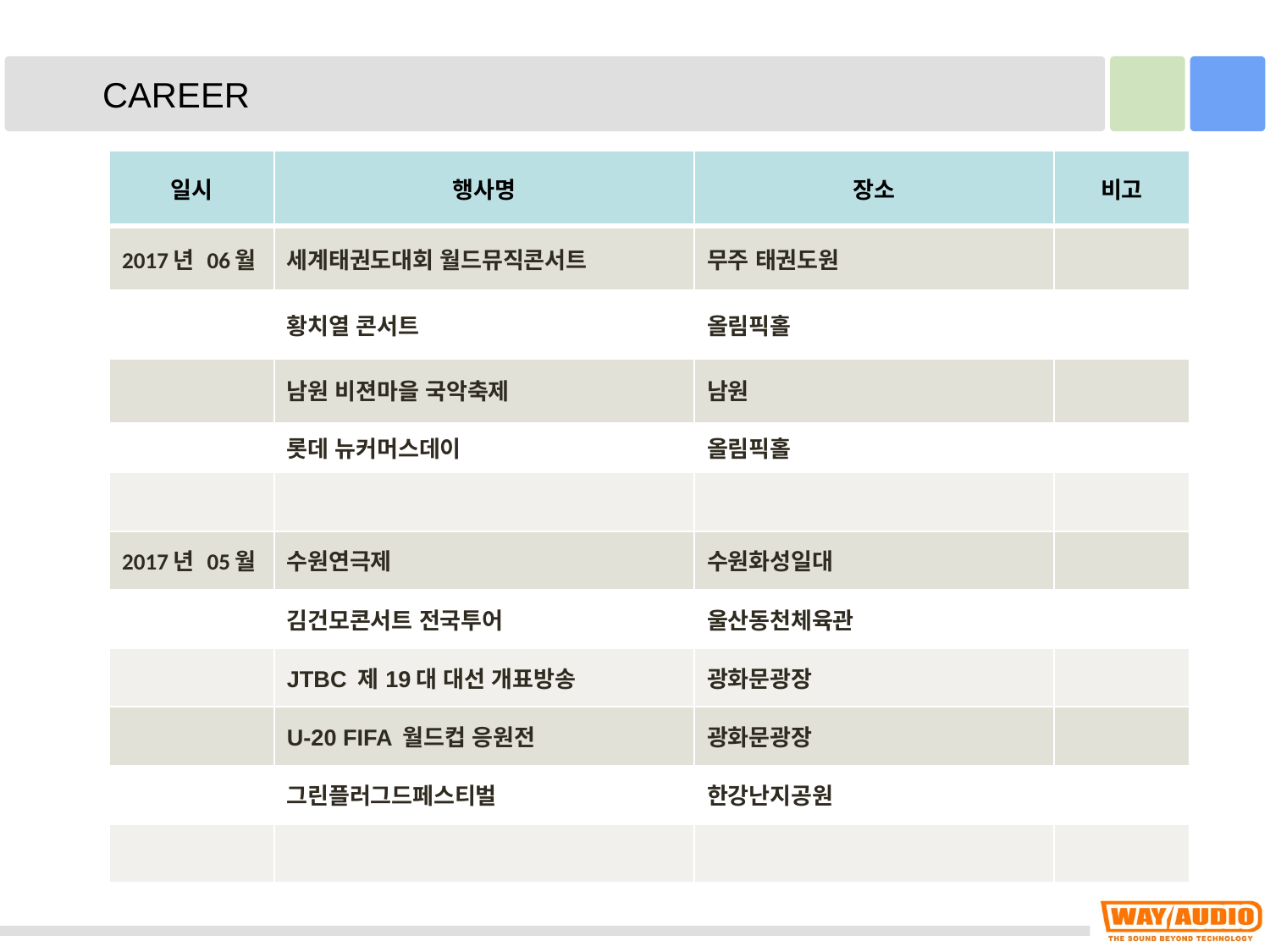

CAREER
| 일시 | 행사명 | 장소 | 비고 |
| --- | --- | --- | --- |
| 2017년 06월 | 세계태권도대회 월드뮤직콘서트 | 무주 태권도원 |  |
|  | 황치열 콘서트 | 올림픽홀 |  |
|  | 남원 비젼마을 국악축제 | 남원 |  |
|  | 롯데 뉴커머스데이 | 올림픽홀 |  |
|  |  |  |  |
| 2017년 05월 | 수원연극제 | 수원화성일대 |  |
|  | 김건모콘서트 전국투어 | 울산동천체육관 |  |
|  | JTBC 제19대 대선 개표방송 | 광화문광장 |  |
|  | U-20 FIFA 월드컵 응원전 | 광화문광장 |  |
|  | 그린플러그드페스티벌 | 한강난지공원 |  |
|  |  |  |  |